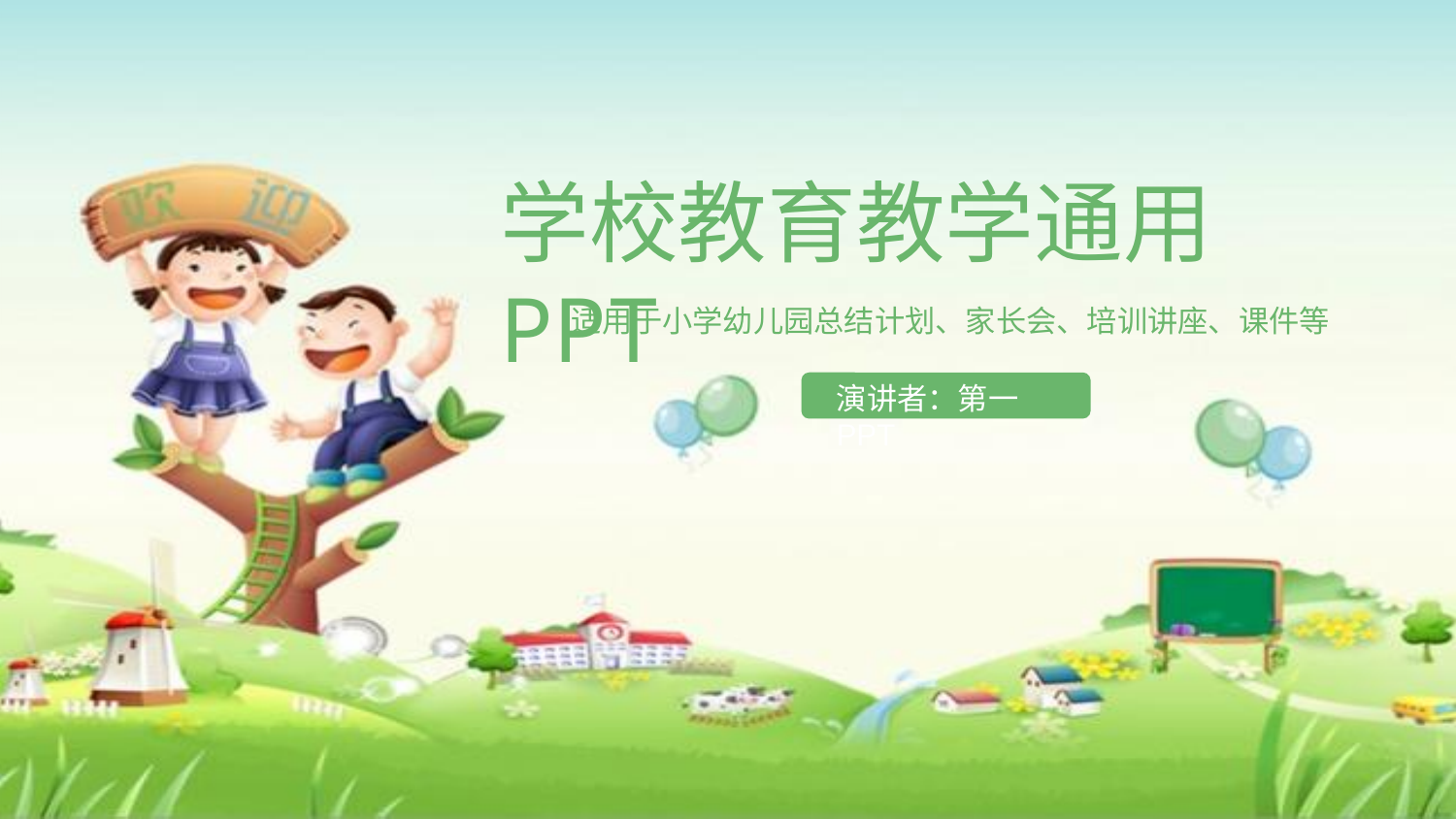

学校教育教学通用PPT
适用于小学幼儿园总结计划、家长会、培训讲座、课件等

演讲者：第一PPT